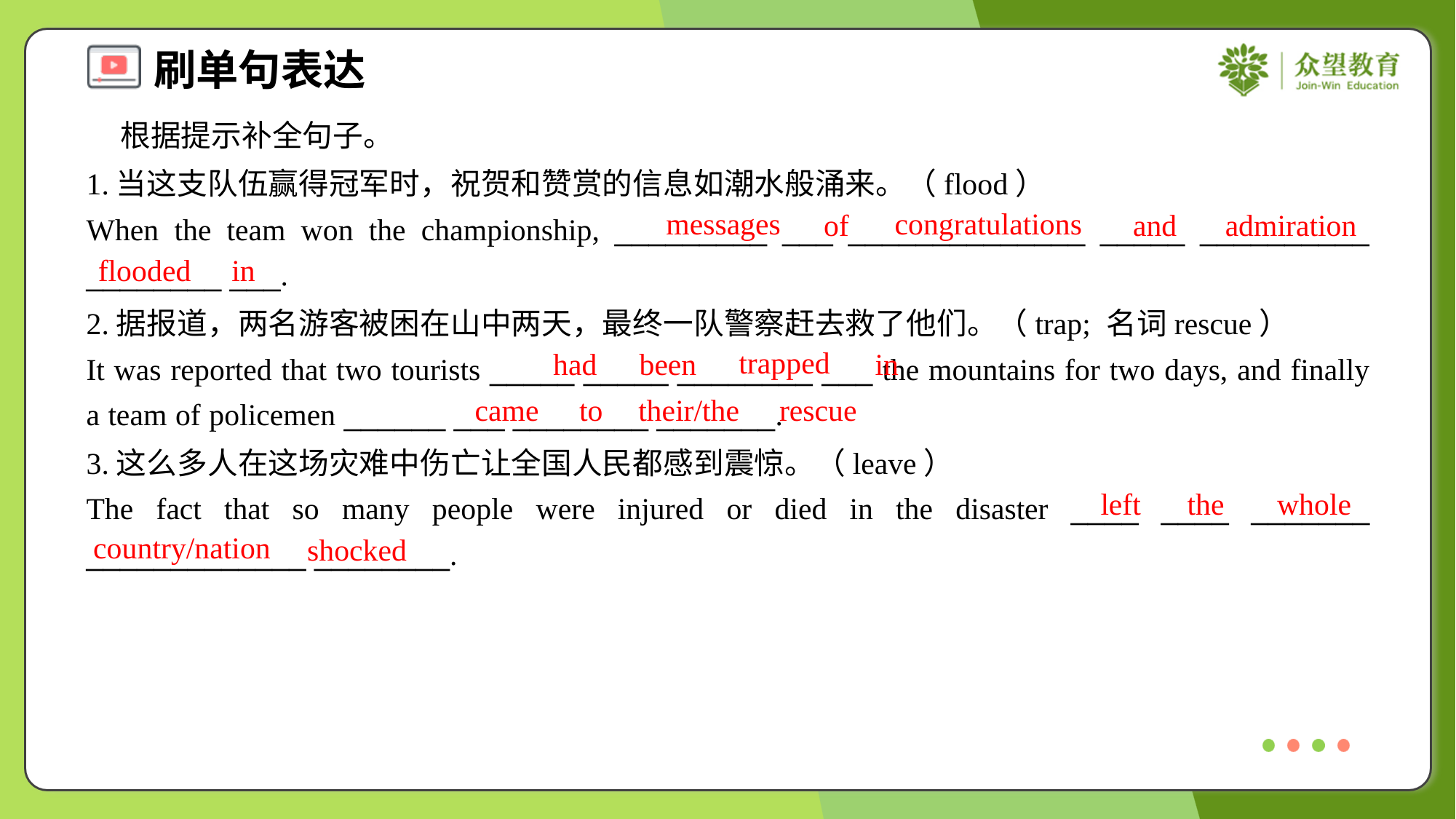

根据提示补全句子。
1.当这支队伍赢得冠军时，祝贺和赞赏的信息如潮水般涌来。（flood）
When the team won the championship, _________ ___ ______________ _____ __________ ________ ___.
messages
congratulations
of
and
admiration
flooded
in
2.据报道，两名游客被困在山中两天，最终一队警察赶去救了他们。（trap; 名词rescue）
It was reported that two tourists _____ _____ ________ ___ the mountains for two days, and finally a team of policemen ______ ___ ________ _______.
trapped
had
been
in
came
to
their/the
rescue
3.这么多人在这场灾难中伤亡让全国人民都感到震惊。（leave）
The fact that so many people were injured or died in the disaster ____ ____ _______ _____________ ________.
left
the
whole
country/nation
shocked